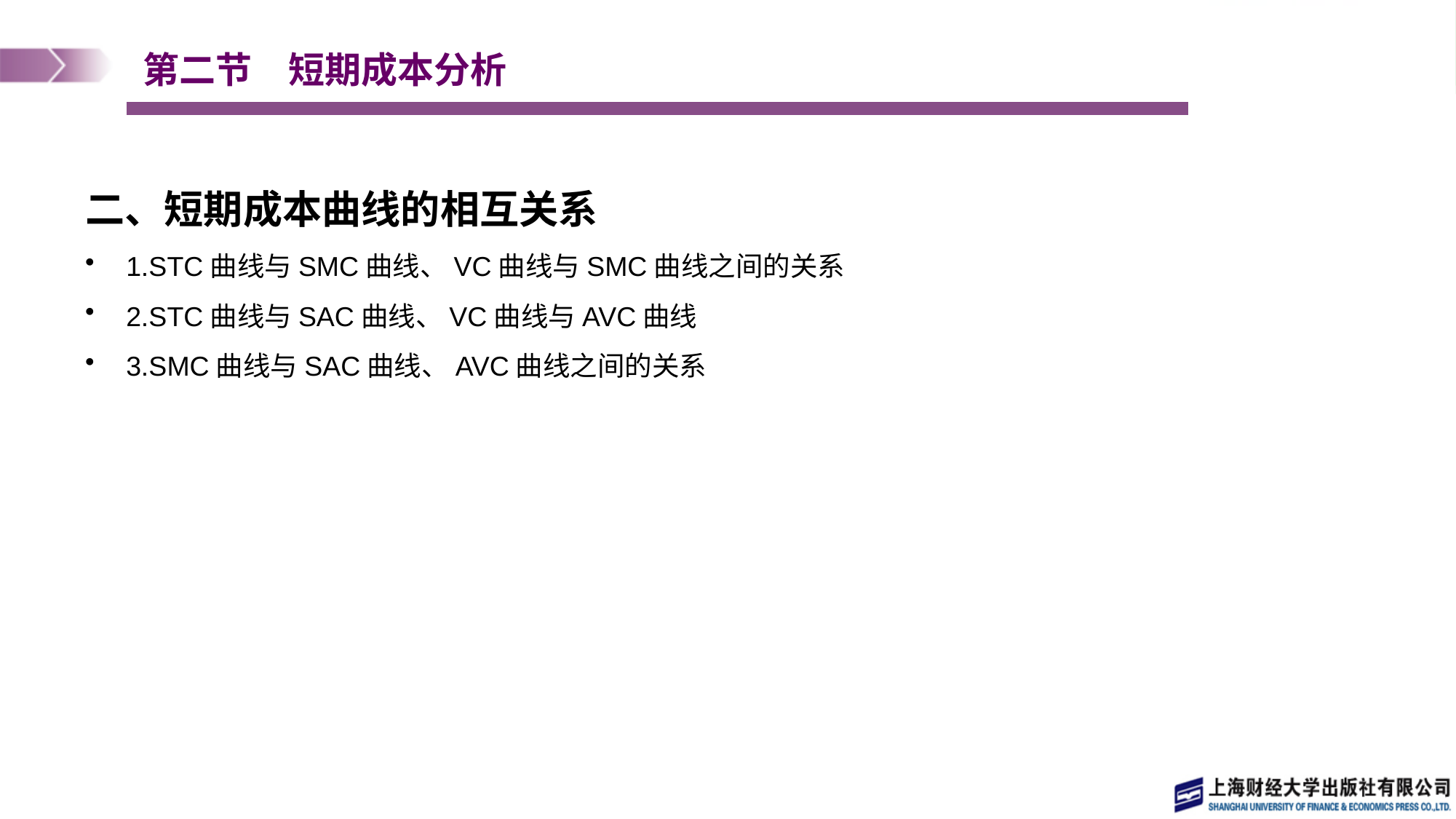

# 第二节　短期成本分析
二、短期成本曲线的相互关系
1.STC曲线与SMC曲线、VC曲线与SMC曲线之间的关系
2.STC曲线与SAC曲线、VC曲线与AVC曲线
3.SMC曲线与SAC曲线、AVC曲线之间的关系